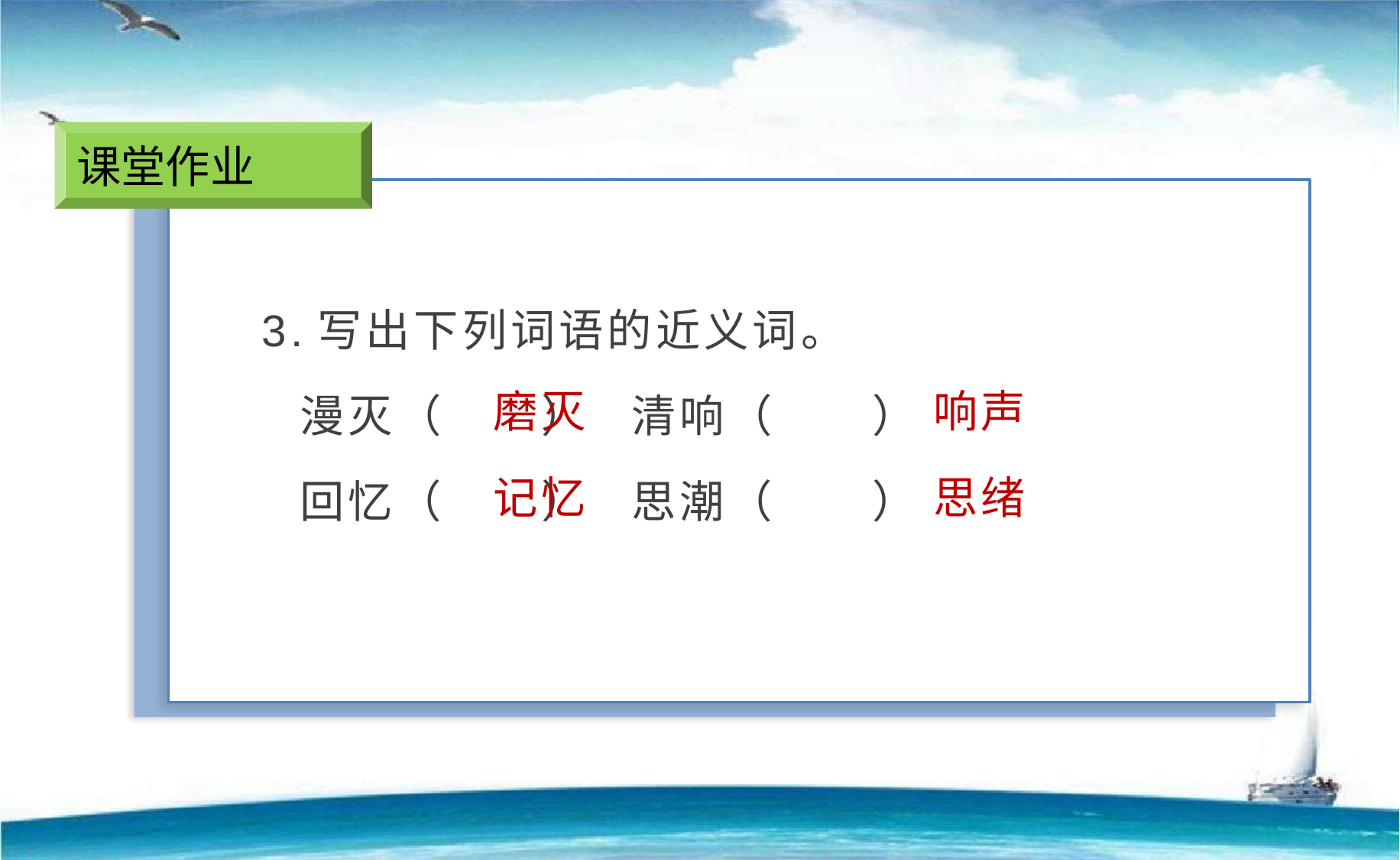

课堂作业

3.写出下列词语的近义词。
  漫灭（       ）   清响（       ）
  回忆（       ）   思潮（       ）

磨灭
响声
记忆
思绪